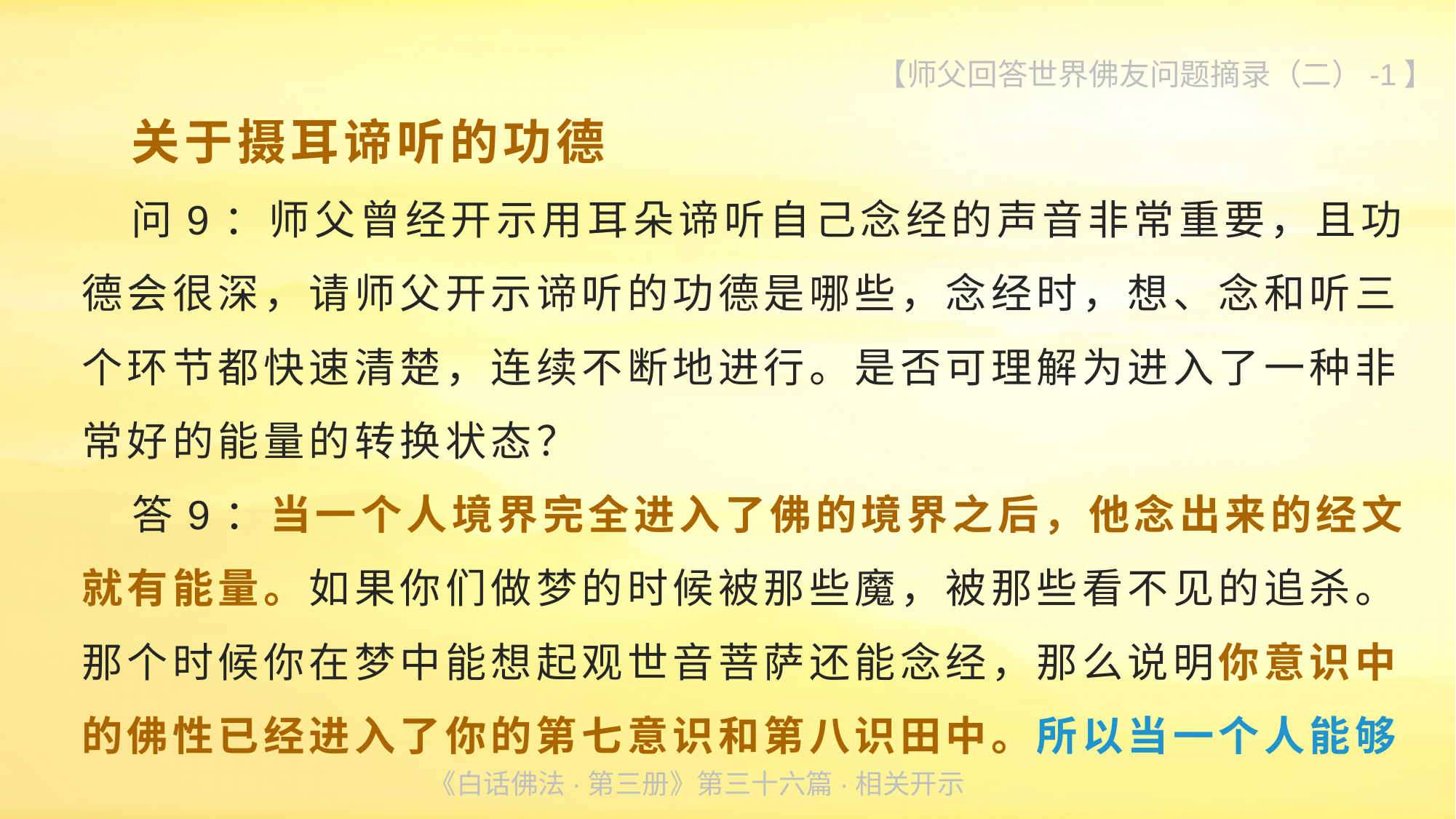

【师父回答世界佛友问题摘录（二）-1】
   关于摄耳谛听的功德
   问9：师父曾经开示用耳朵谛听自己念经的声音非常重要，且功德会很深，请师父开示谛听的功德是哪些，念经时，想、念和听三个环节都快速清楚，连续不断地进行。是否可理解为进入了一种非常好的能量的转换状态？
   答9：当一个人境界完全进入了佛的境界之后，他念出来的经文就有能量。如果你们做梦的时候被那些魔，被那些看不见的追杀。那个时候你在梦中能想起观世音菩萨还能念经，那么说明你意识中的佛性已经进入了你的第七意识和第八识田中。所以当一个人能够
《白话佛法·第三册》第三十六篇·相关开示